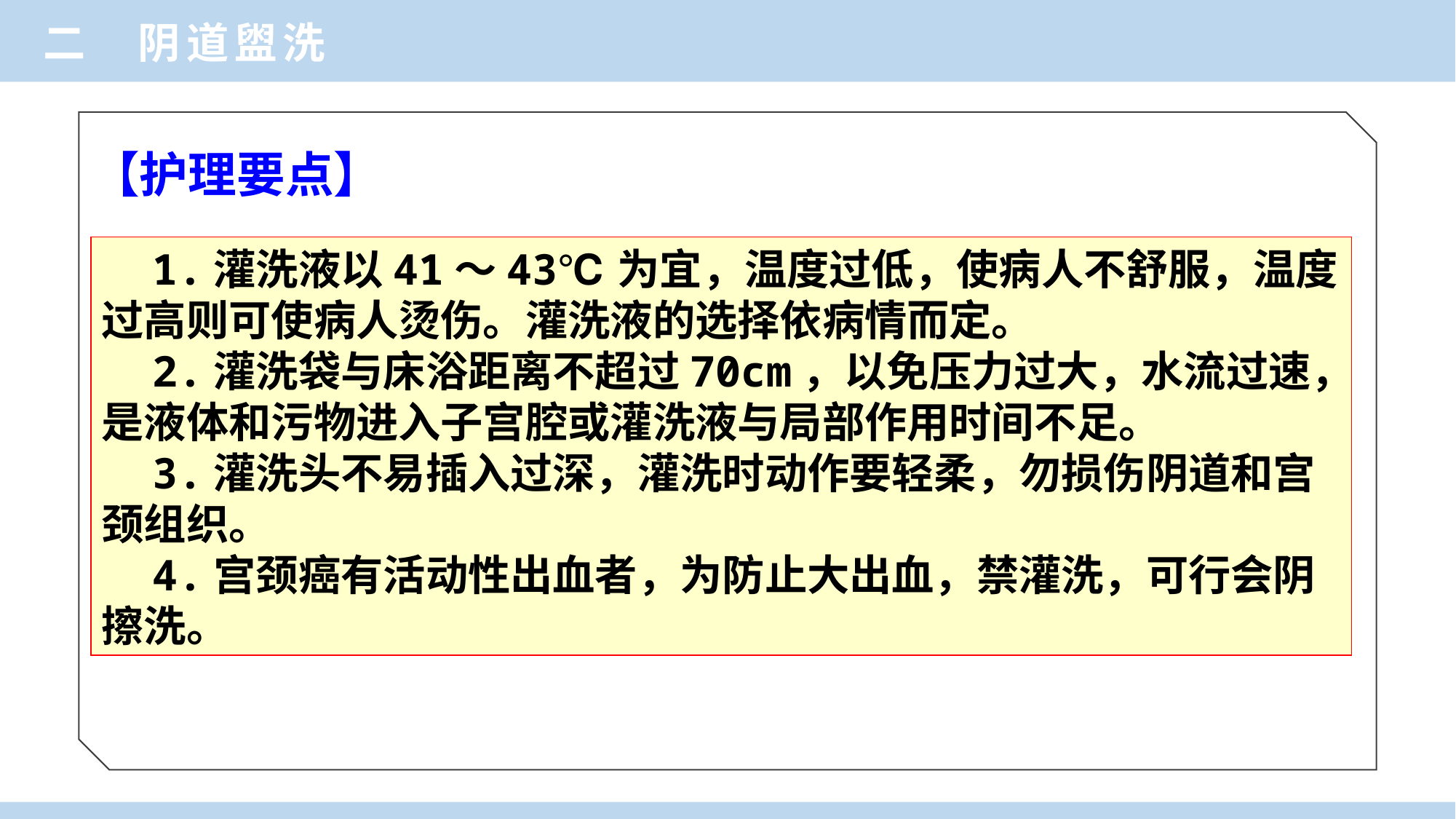

二   阴道盥洗

 【护理要点】
  1.灌洗液以41～43℃为宜，温度过低，使病人不舒服，温度过高则可使病人烫伤。灌洗液的选择依病情而定。
  2.灌洗袋与床浴距离不超过70cm，以免压力过大，水流过速，是液体和污物进入子宫腔或灌洗液与局部作用时间不足。
  3.灌洗头不易插入过深，灌洗时动作要轻柔，勿损伤阴道和宫颈组织。
  4.宫颈癌有活动性出血者，为防止大出血，禁灌洗，可行会阴擦洗。